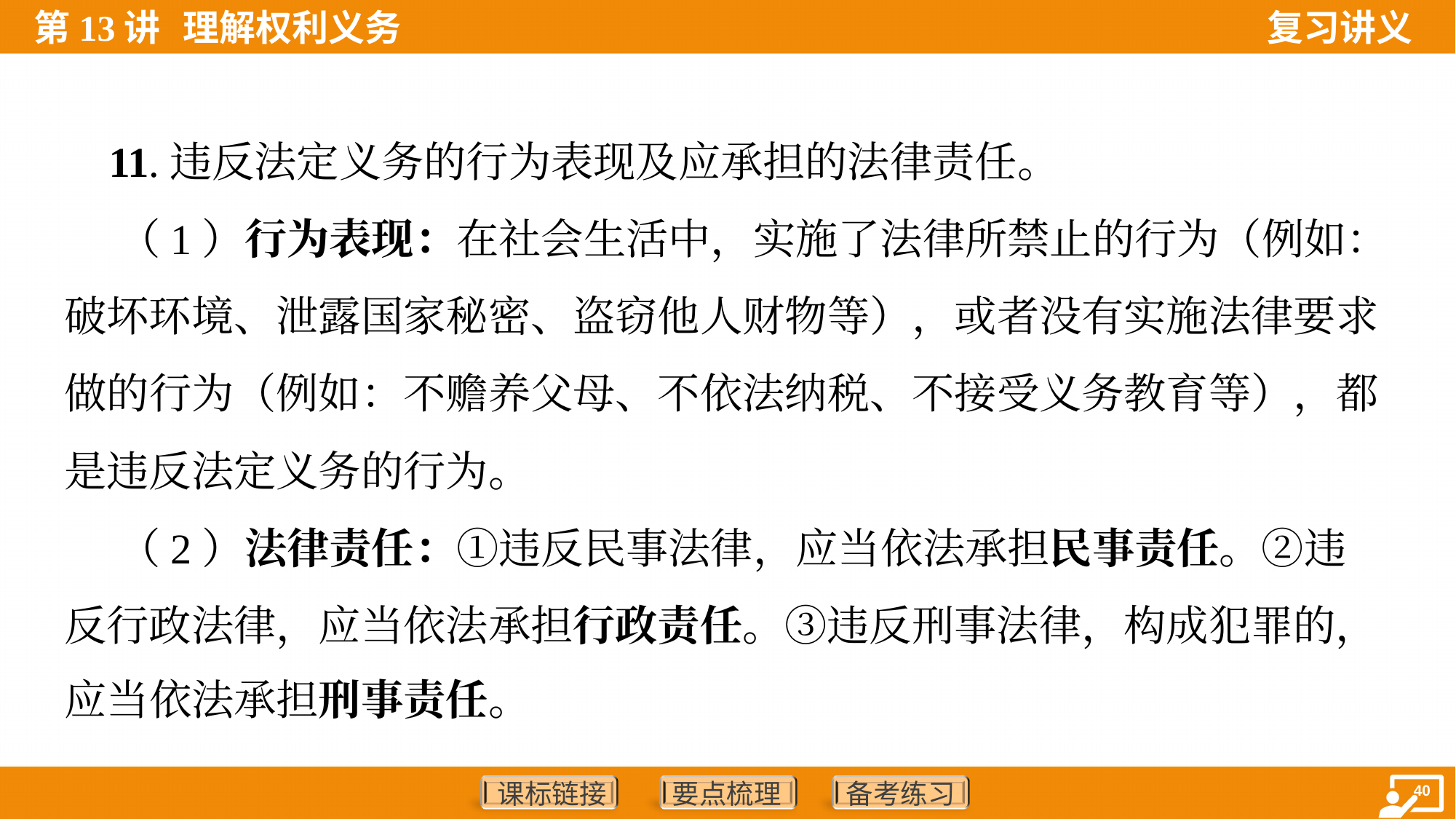

11.违反法定义务的行为表现及应承担的法律责任。
    （1）行为表现：在社会生活中，实施了法律所禁止的行为（例如：
破坏环境、泄露国家秘密、盗窃他人财物等），或者没有实施法律要求
做的行为（例如：不赡养父母、不依法纳税、不接受义务教育等），都
是违反法定义务的行为。
    （2）法律责任：①违反民事法律，应当依法承担民事责任。②违
反行政法律，应当依法承担行政责任。③违反刑事法律，构成犯罪的，
应当依法承担刑事责任。